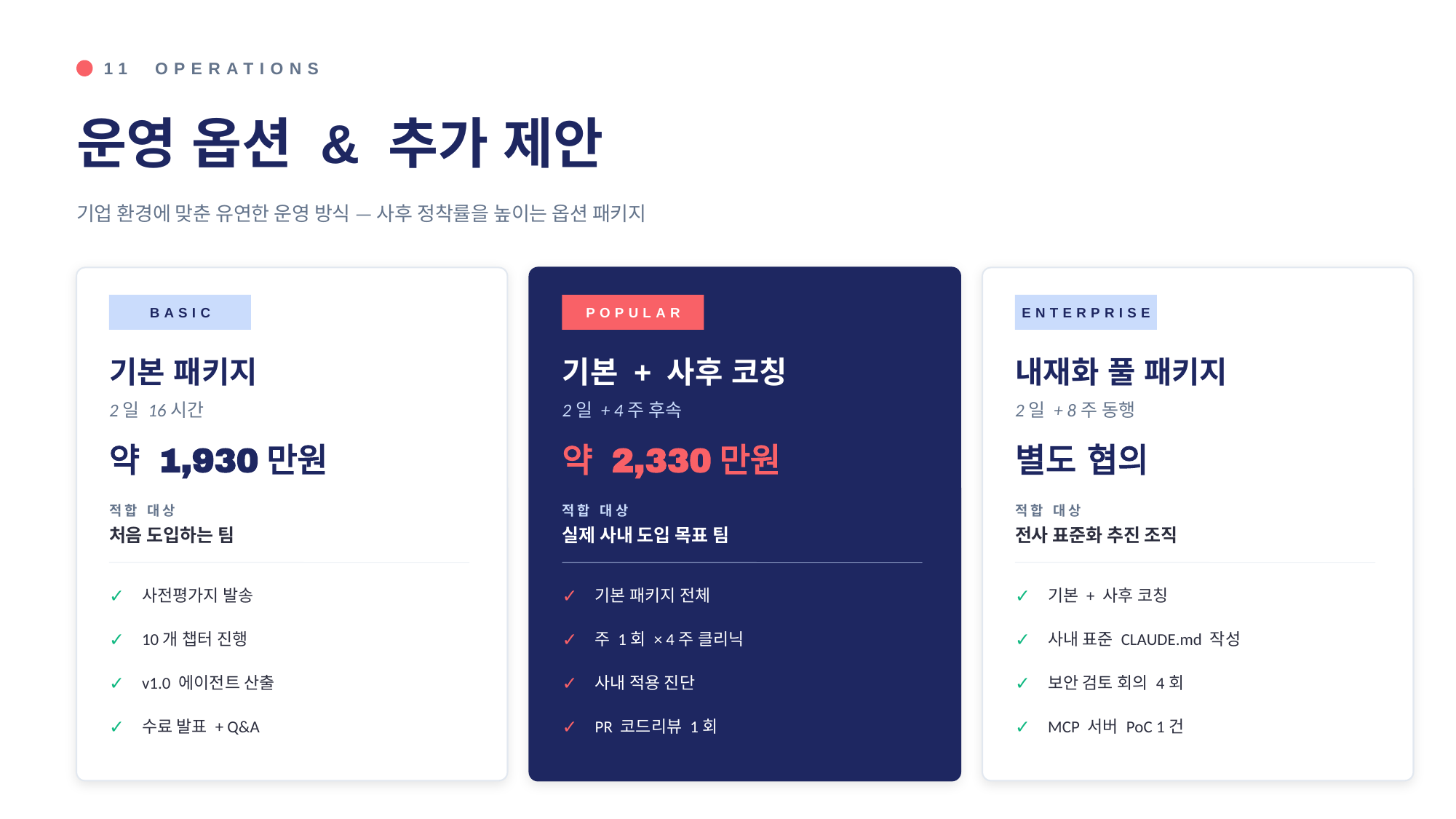

11  OPERATIONS

운영 옵션 & 추가 제안
기업 환경에 맞춘 유연한 운영 방식 — 사후 정착률을 높이는 옵션 패키지

BASIC

POPULAR

ENTERPRISE
기본 패키지
기본 + 사후 코칭
내재화 풀 패키지
2일 16시간
2일 + 4주 후속
2일 + 8주 동행
약 1,930만원
약 2,330만원
별도 협의
적합 대상
적합 대상
적합 대상
처음 도입하는 팀
실제 사내 도입 목표 팀
전사 표준화 추진 조직

✓
사전평가지 발송
✓
기본 패키지 전체
✓
기본 + 사후 코칭
✓
10개 챕터 진행
✓
주 1회 × 4주 클리닉
✓
사내 표준 CLAUDE.md 작성
✓
v1.0 에이전트 산출
✓
사내 적용 진단
✓
보안 검토 회의 4회
✓
수료 발표 + Q&A
✓
PR 코드리뷰 1회
✓
MCP 서버 PoC 1건